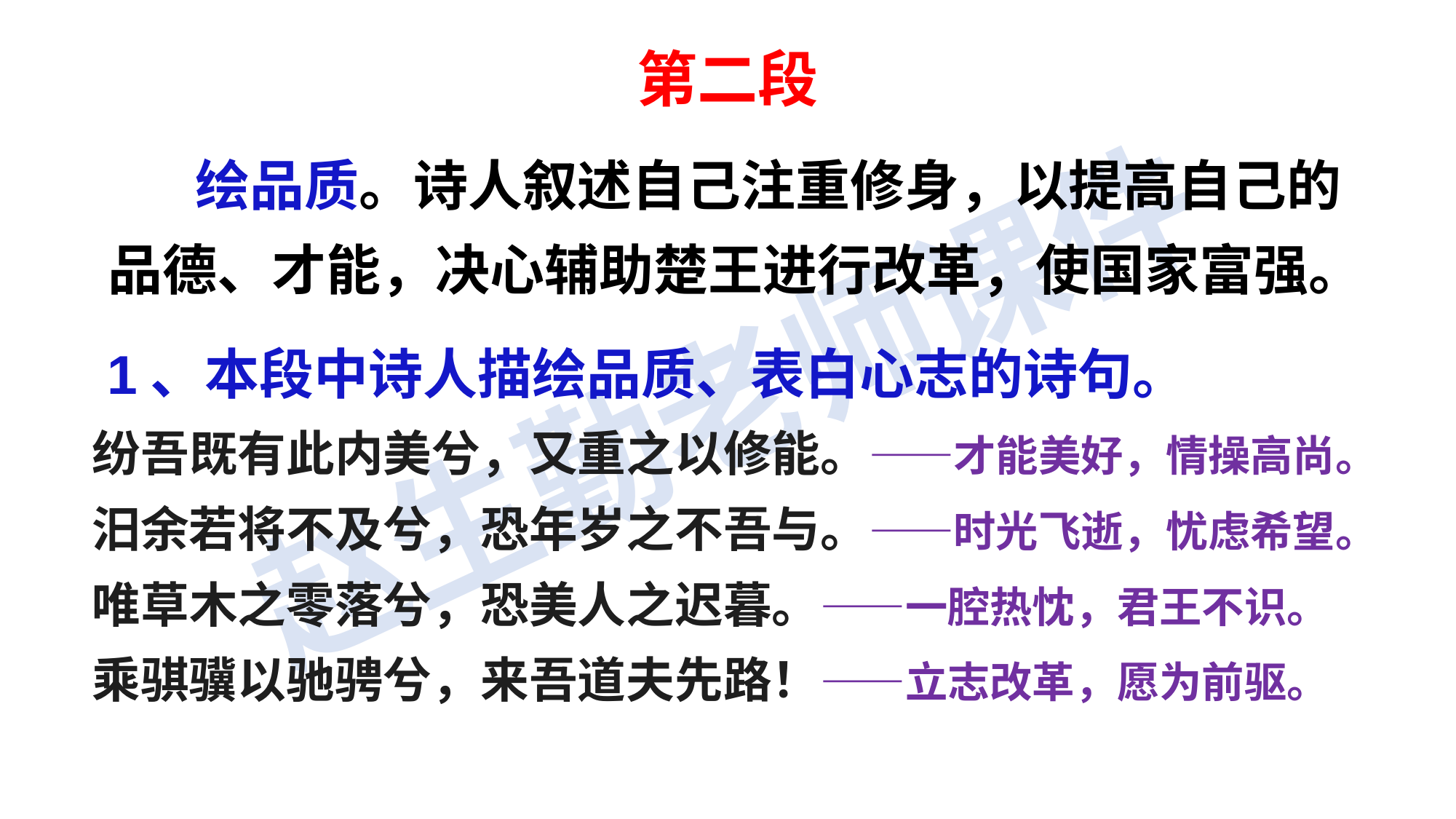

第二段
      绘品质。诗人叙述自己注重修身，以提高自己的品德、才能，决心辅助楚王进行改革，使国家富强。
 1、本段中诗人描绘品质、表白心志的诗句。
纷吾既有此内美兮，又重之以修能。——才能美好，情操高尚。
汨余若将不及兮，恐年岁之不吾与。——时光飞逝，忧虑希望。
唯草木之零落兮，恐美人之迟暮。——一腔热忱，君王不识。
乘骐骥以驰骋兮，来吾道夫先路！——立志改革，愿为前驱。